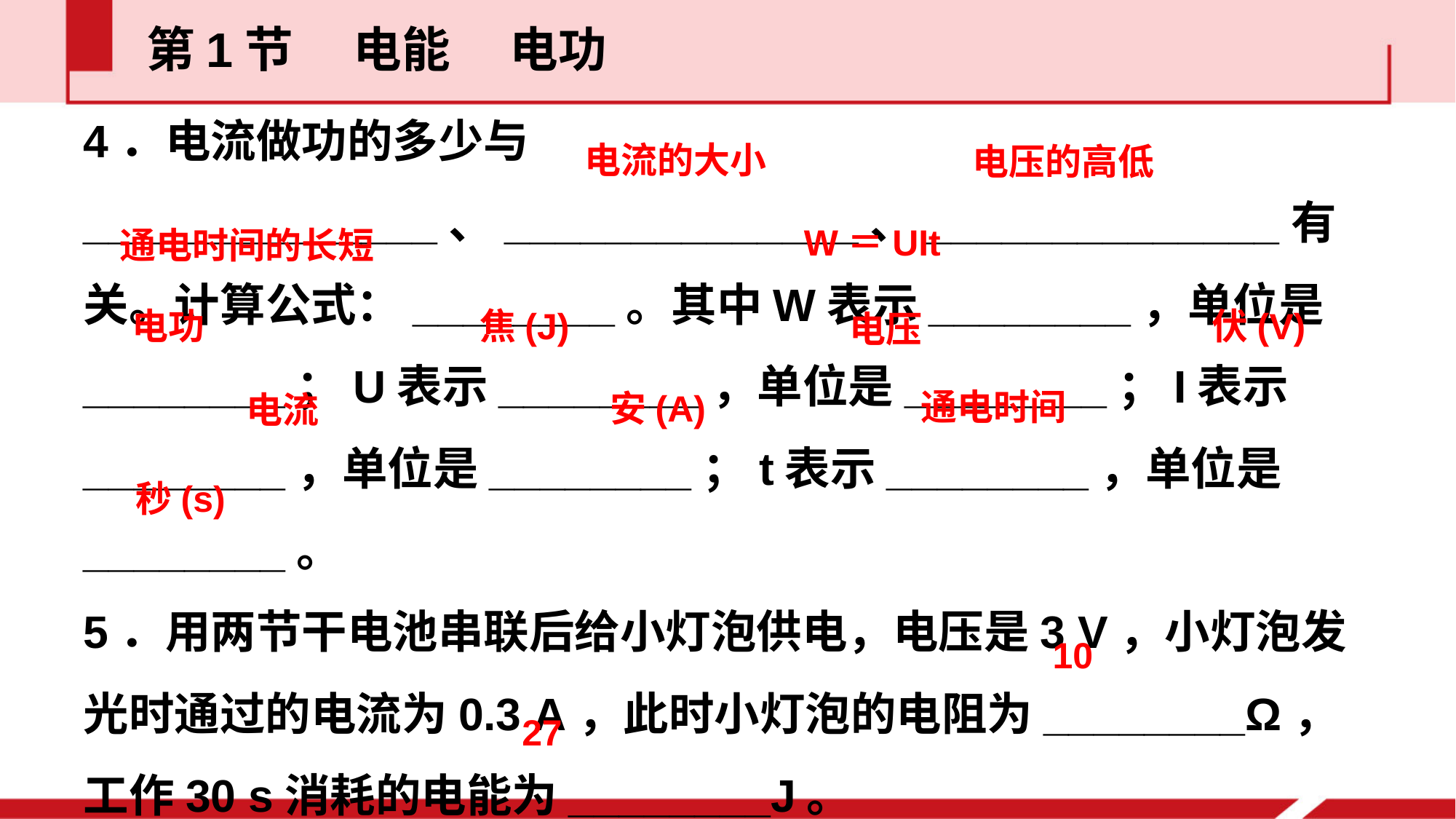

第1节  电能  电功
4．电流做功的多少与______________、______________、______________有关。计算公式：________。其中W表示________，单位是________；U表示________，单位是________；I表示________，单位是________；t表示________，单位是________。
5．用两节干电池串联后给小灯泡供电，电压是3 V，小灯泡发光时通过的电流为0.3 A，此时小灯泡的电阻为________Ω，工作30 s消耗的电能为________J。
电流的大小
电压的高低
W＝UIt
通电时间的长短
伏(V)
电功
焦(J)
电压
通电时间
安(A)
电流
秒(s)
10
27